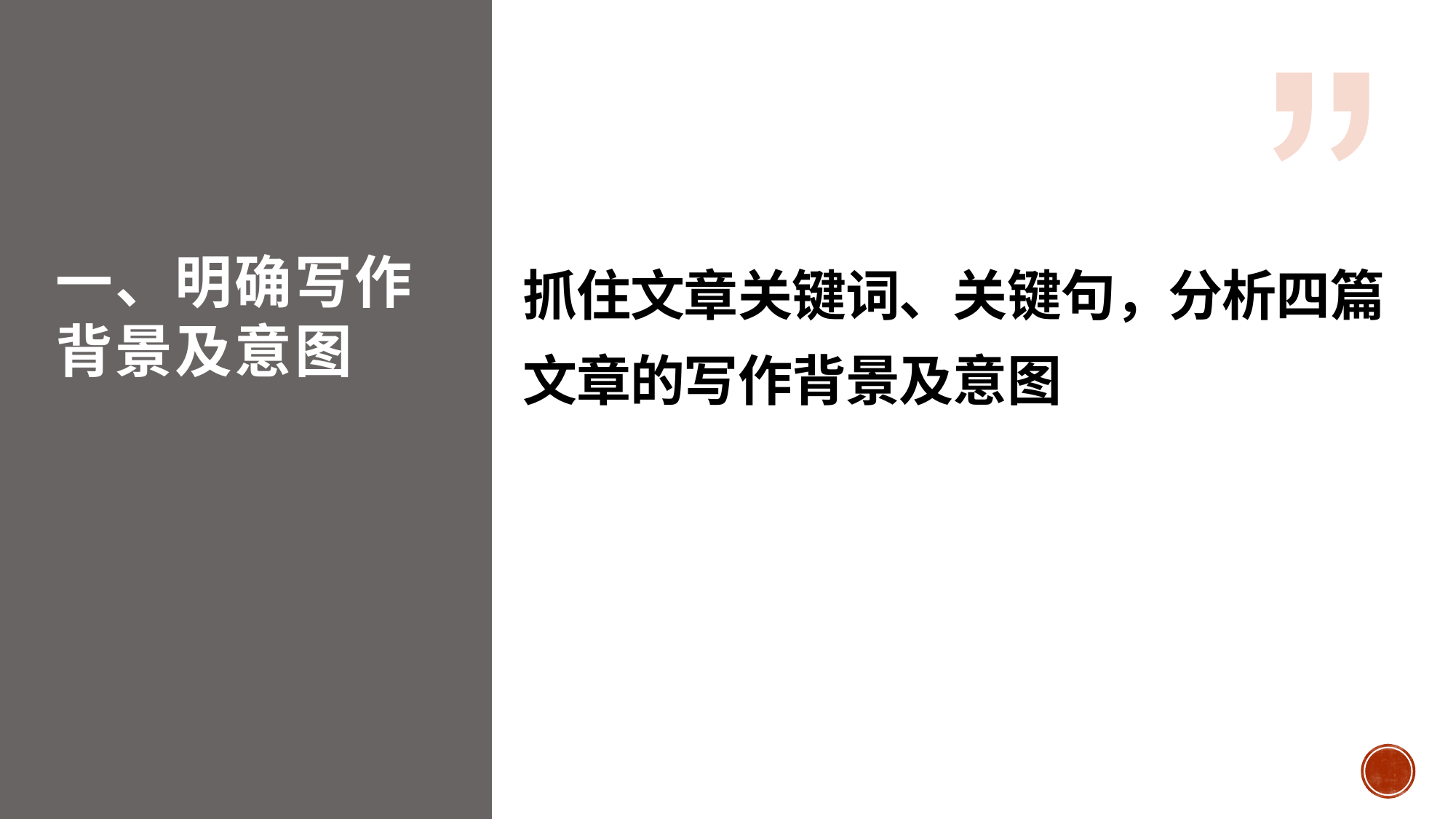

抓住文章关键词、关键句，分析四篇文章的写作背景及意图

一、明确写作背景及意图